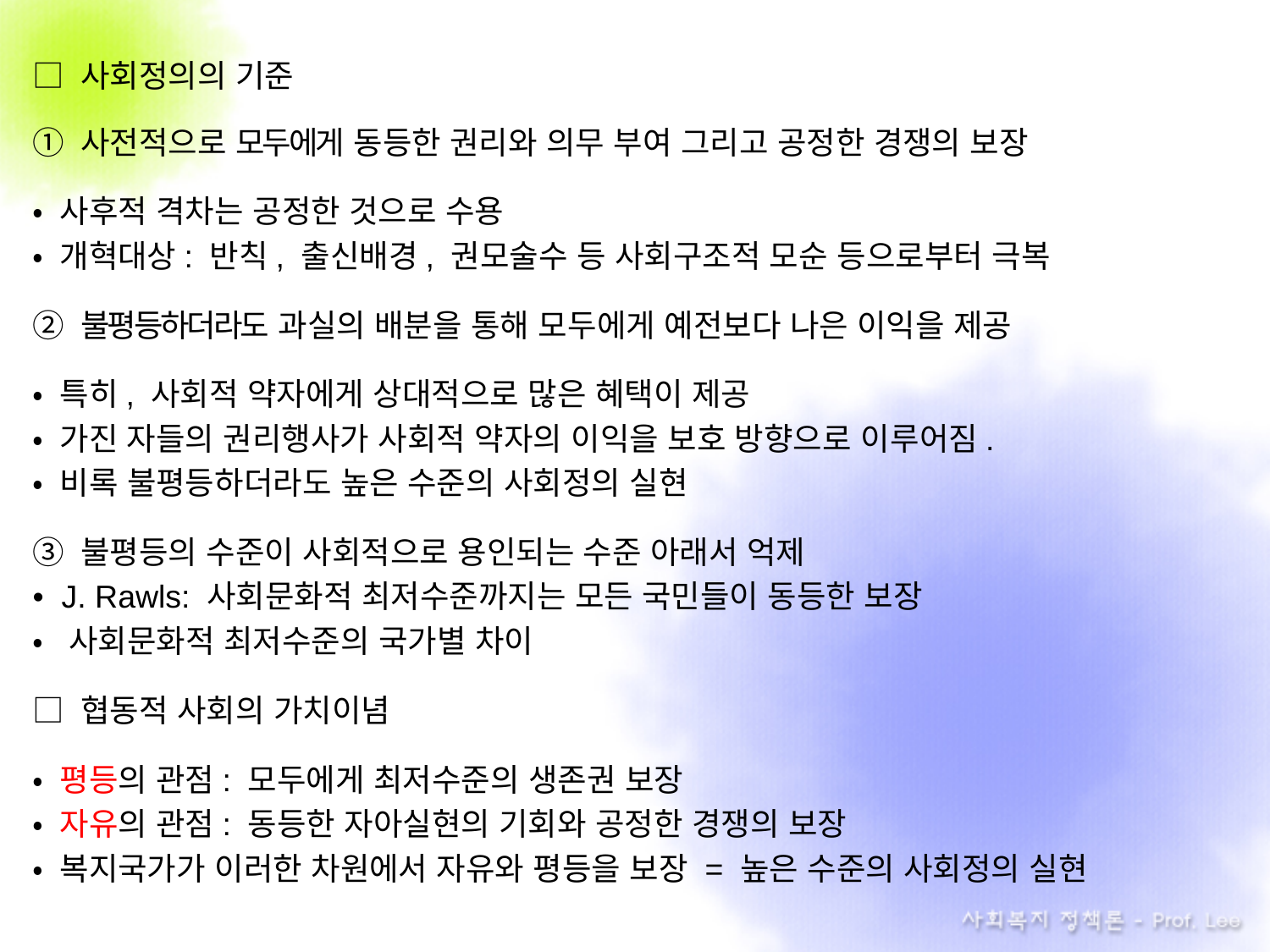

□ 사회정의의 기준

① 사전적으로 모두에게 동등한 권리와 의무 부여 그리고 공정한 경쟁의 보장

• 사후적 격차는 공정한 것으로 수용
• 개혁대상: 반칙, 출신배경, 권모술수 등 사회구조적 모순 등으로부터 극복

② 불평등하더라도 과실의 배분을 통해 모두에게 예전보다 나은 이익을 제공

• 특히, 사회적 약자에게 상대적으로 많은 혜택이 제공
• 가진 자들의 권리행사가 사회적 약자의 이익을 보호 방향으로 이루어짐.
• 비록 불평등하더라도 높은 수준의 사회정의 실현

③ 불평등의 수준이 사회적으로 용인되는 수준 아래서 억제
•  J. Rawls: 사회문화적 최저수준까지는 모든 국민들이 동등한 보장
•  사회문화적 최저수준의 국가별 차이

□ 협동적 사회의 가치이념

• 평등의 관점: 모두에게 최저수준의 생존권 보장
• 자유의 관점: 동등한 자아실현의 기회와 공정한 경쟁의 보장
• 복지국가가 이러한 차원에서 자유와 평등을 보장 = 높은 수준의 사회정의 실현